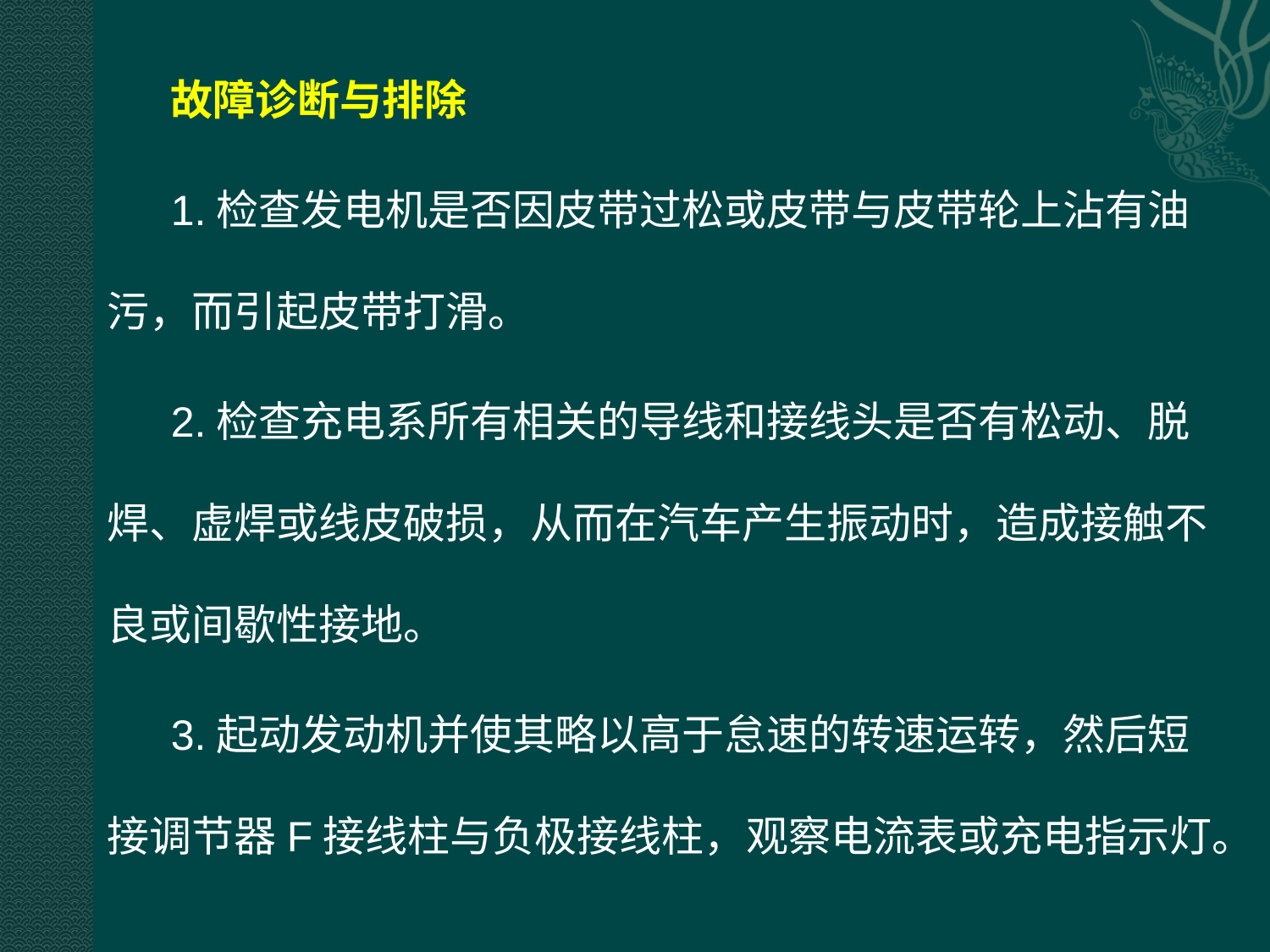

故障诊断与排除
1.检查发电机是否因皮带过松或皮带与皮带轮上沾有油污，而引起皮带打滑。
2.检查充电系所有相关的导线和接线头是否有松动、脱焊、虚焊或线皮破损，从而在汽车产生振动时，造成接触不良或间歇性接地。
3.起动发动机并使其略以高于怠速的转速运转，然后短接调节器F接线柱与负极接线柱，观察电流表或充电指示灯。